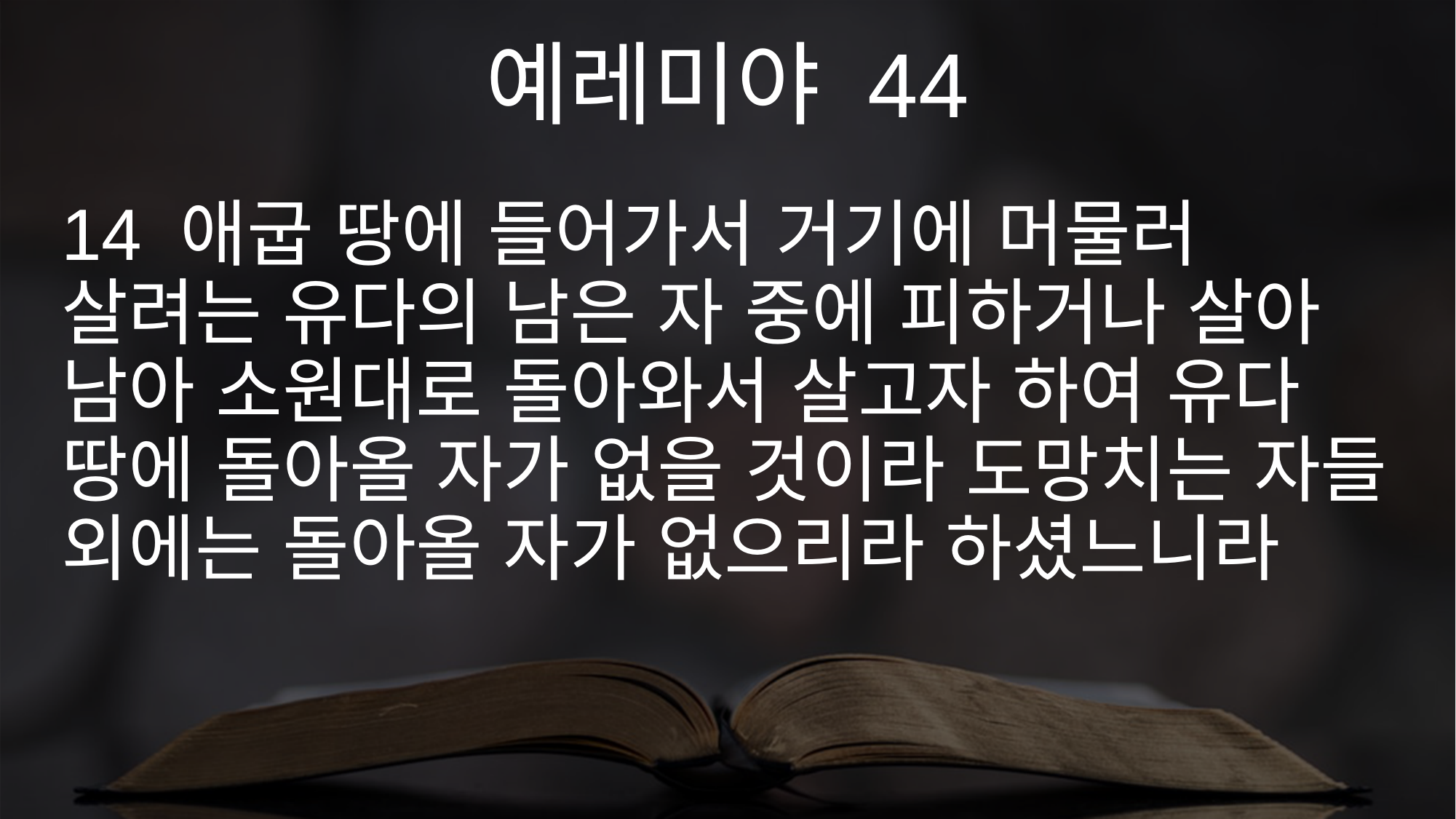

예레미야 44
14 애굽 땅에 들어가서 거기에 머물러 살려는 유다의 남은 자 중에 피하거나 살아 남아 소원대로 돌아와서 살고자 하여 유다 땅에 돌아올 자가 없을 것이라 도망치는 자들 외에는 돌아올 자가 없으리라 하셨느니라